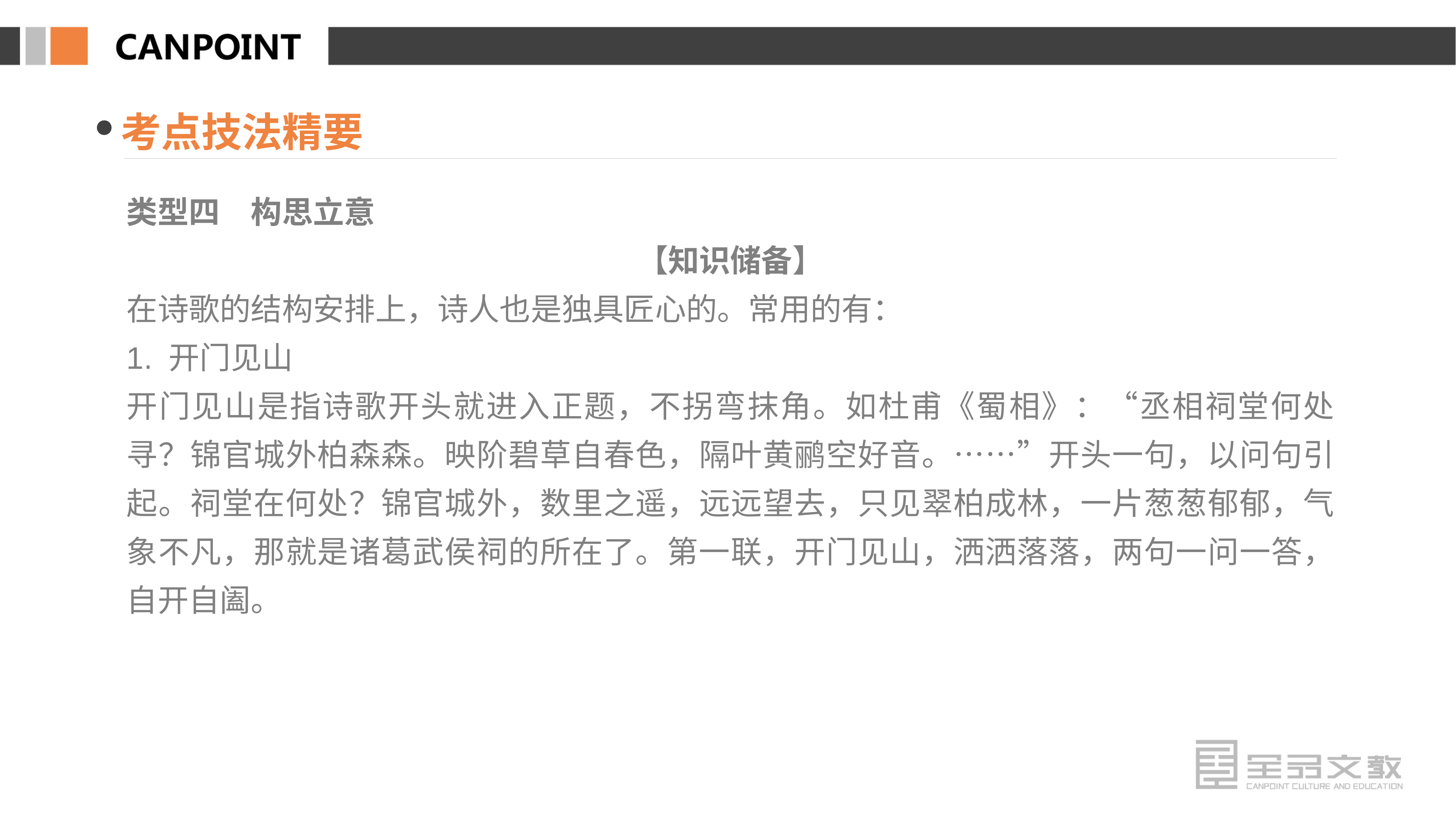

考点技法精要

类型四　构思立意
【知识储备】
在诗歌的结构安排上，诗人也是独具匠心的。常用的有：
1. 开门见山
开门见山是指诗歌开头就进入正题，不拐弯抹角。如杜甫《蜀相》：“丞相祠堂何处寻？锦官城外柏森森。映阶碧草自春色，隔叶黄鹂空好音。……”开头一句，以问句引起。祠堂在何处？锦官城外，数里之遥，远远望去，只见翠柏成林，一片葱葱郁郁，气象不凡，那就是诸葛武侯祠的所在了。第一联，开门见山，洒洒落落，两句一问一答，自开自阖。